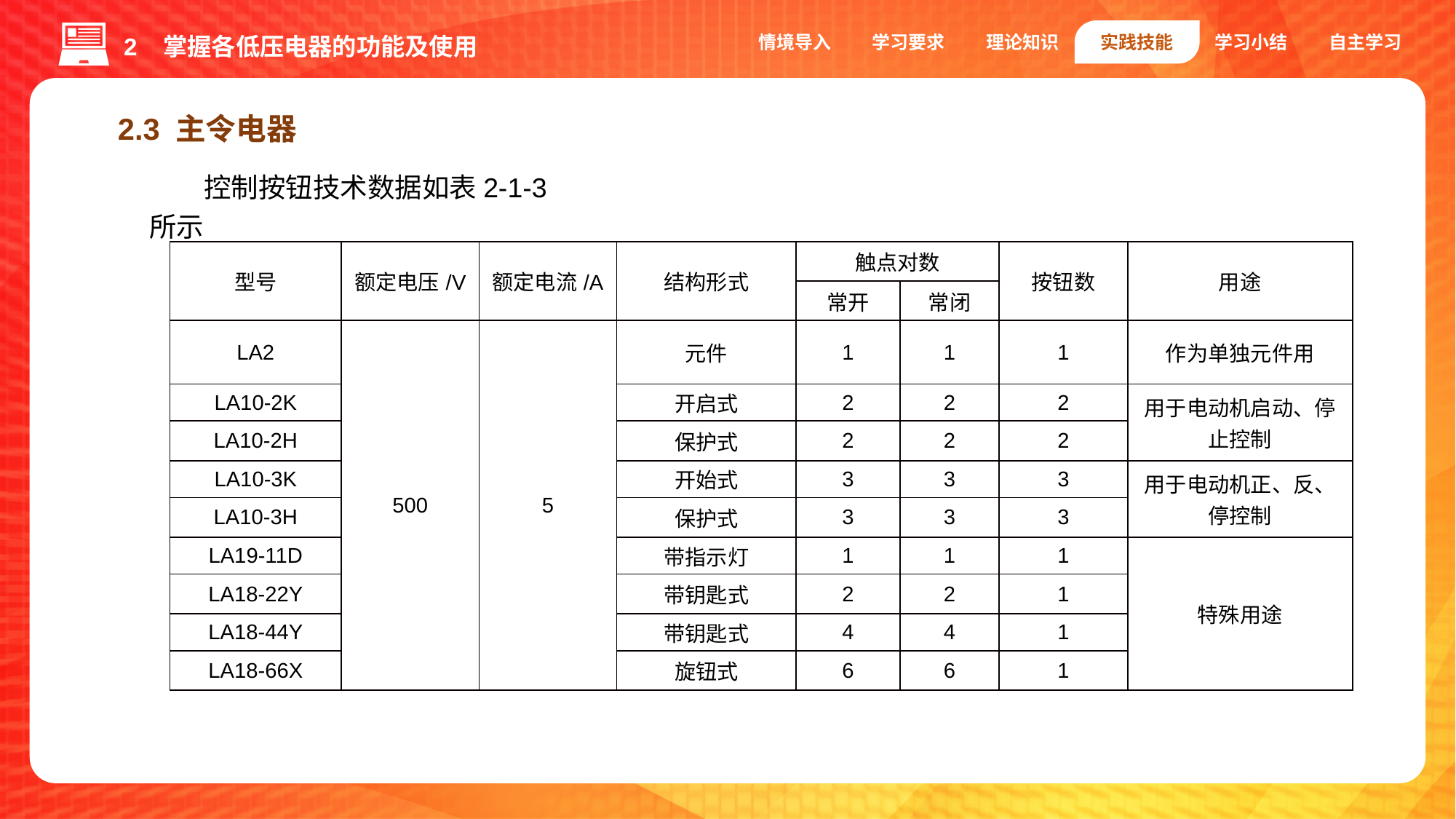

情境导入
学习要求
理论知识
实践技能
学习小结
自主学习

2   掌握各低压电器的功能及使用
2.3 主令电器
控制按钮技术数据如表2-1-3所示
| 型号 | 额定电压/V | 额定电流/A | 结构形式 | 触点对数 |  | 按钮数 | 用途 |
| --- | --- | --- | --- | --- | --- | --- | --- |
|  |  |  |  | 常开 | 常闭 |  |  |
| LA2 | 500 | 5 | 元件 | 1 | 1 | 1 | 作为单独元件用 |
| LA10-2K |  |  | 开启式 | 2 | 2 | 2 | 用于电动机启动、停止控制 |
| LA10-2H |  |  | 保护式 | 2 | 2 | 2 |  |
| LA10-3K |  |  | 开始式 | 3 | 3 | 3 | 用于电动机正、反、停控制 |
| LA10-3H |  |  | 保护式 | 3 | 3 | 3 |  |
| LA19-11D |  |  | 带指示灯 | 1 | 1 | 1 | 特殊用途 |
| LA18-22Y |  |  | 带钥匙式 | 2 | 2 | 1 |  |
| LA18-44Y |  |  | 带钥匙式 | 4 | 4 | 1 |  |
| LA18-66X |  |  | 旋钮式 | 6 | 6 | 1 |  |